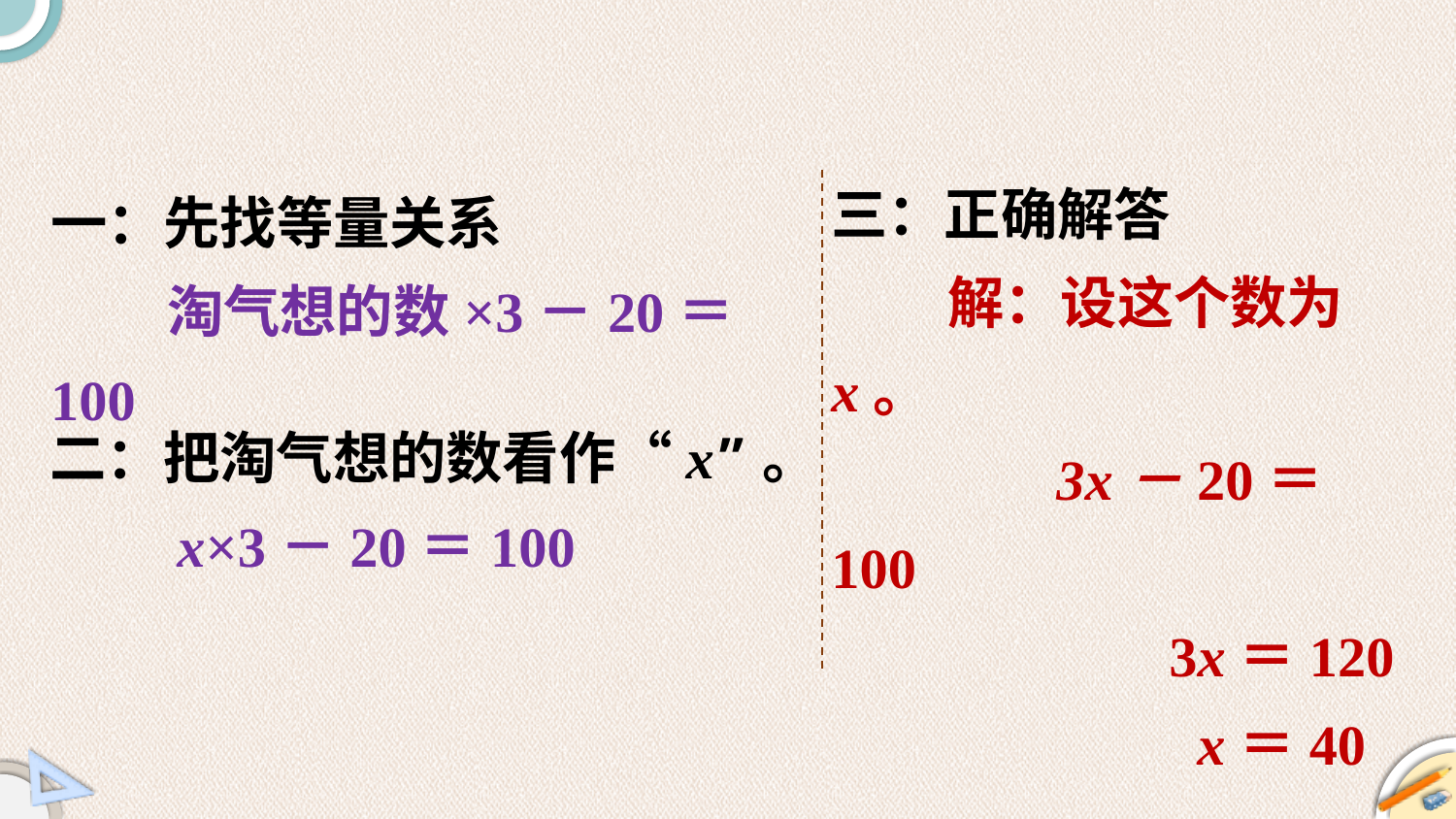

三：正确解答
        解：设这个数为 x。
                3x－20＝100
                        3x＝120
                          x＝40
一：先找等量关系
        淘气想的数×3－20＝100
二：把淘气想的数看作“x”。
         x×3－20＝100